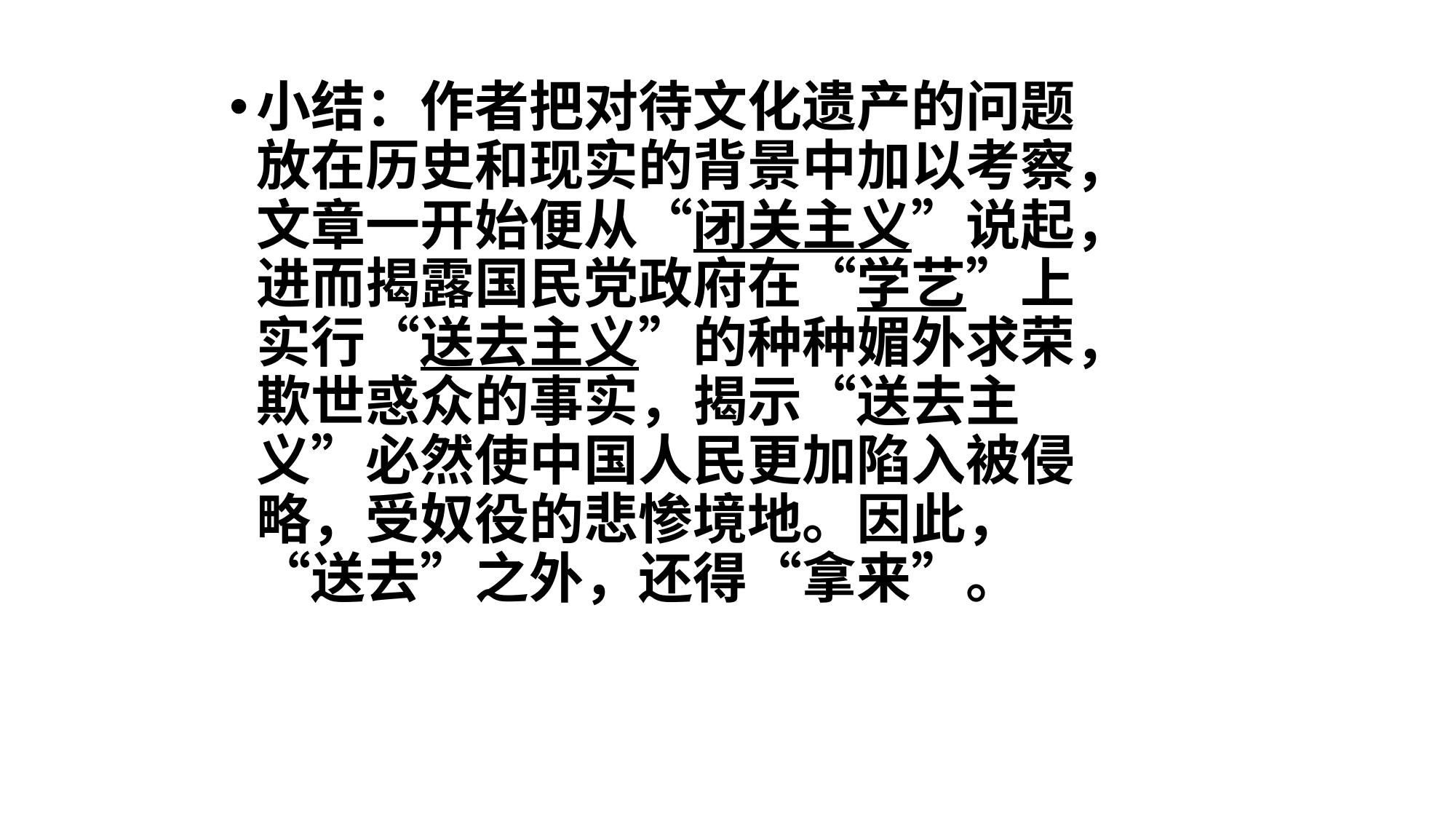

小结：作者把对待文化遗产的问题放在历史和现实的背景中加以考察，文章一开始便从“闭关主义”说起，进而揭露国民党政府在“学艺”上实行“送去主义”的种种媚外求荣，欺世惑众的事实，揭示“送去主义”必然使中国人民更加陷入被侵略，受奴役的悲惨境地。因此，“送去”之外，还得“拿来”。